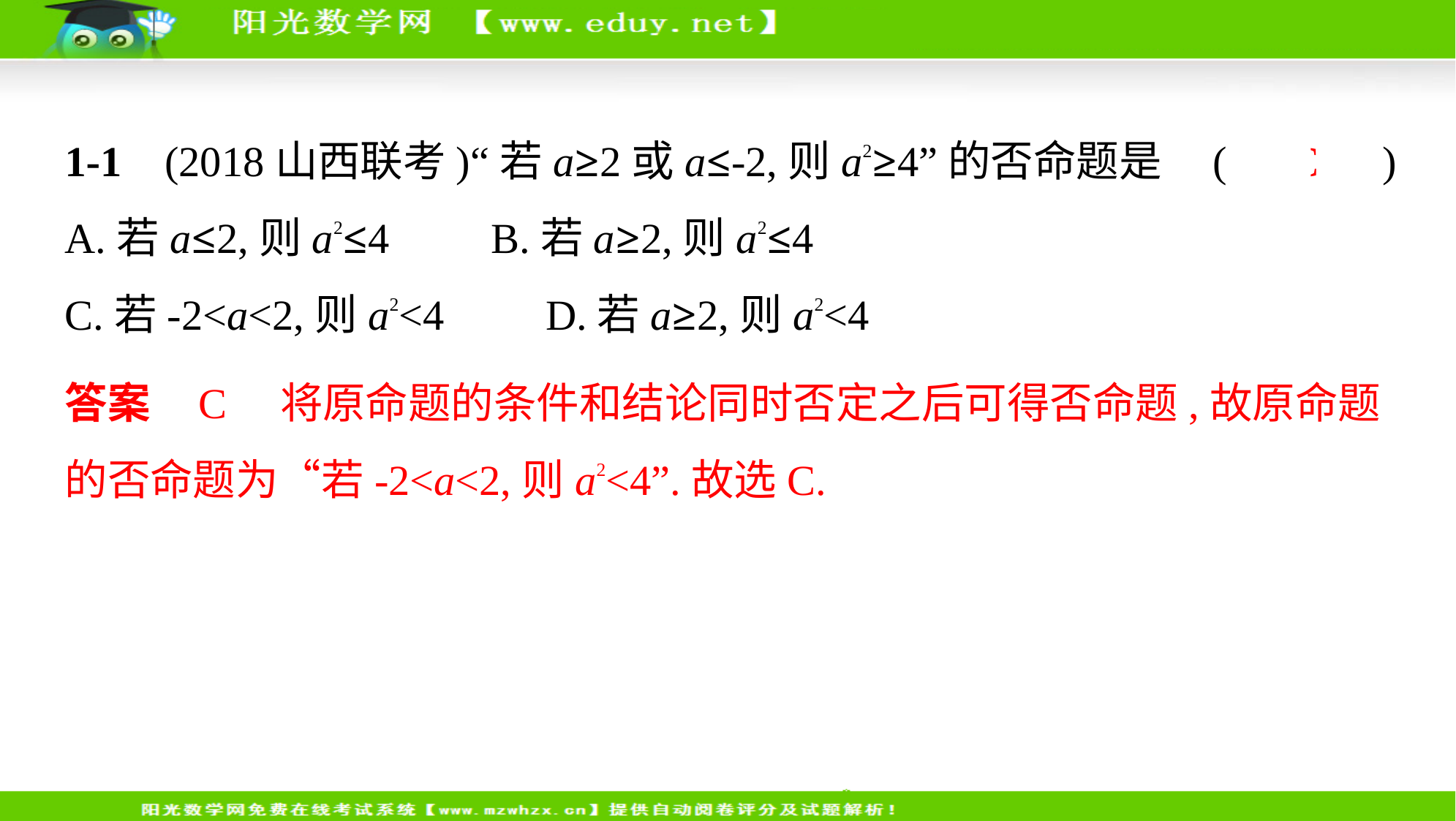

1-1    (2018山西联考)“若a≥2或a≤-2,则a2≥4”的否命题是 (　C　)
A.若a≤2,则a2≤4　    B.若a≥2,则a2≤4
C.若-2<a<2,则a2<4　    D.若a≥2,则a2<4

答案    C　将原命题的条件和结论同时否定之后可得否命题,故原命题
的否命题为“若-2<a<2,则a2<4”.故选C.